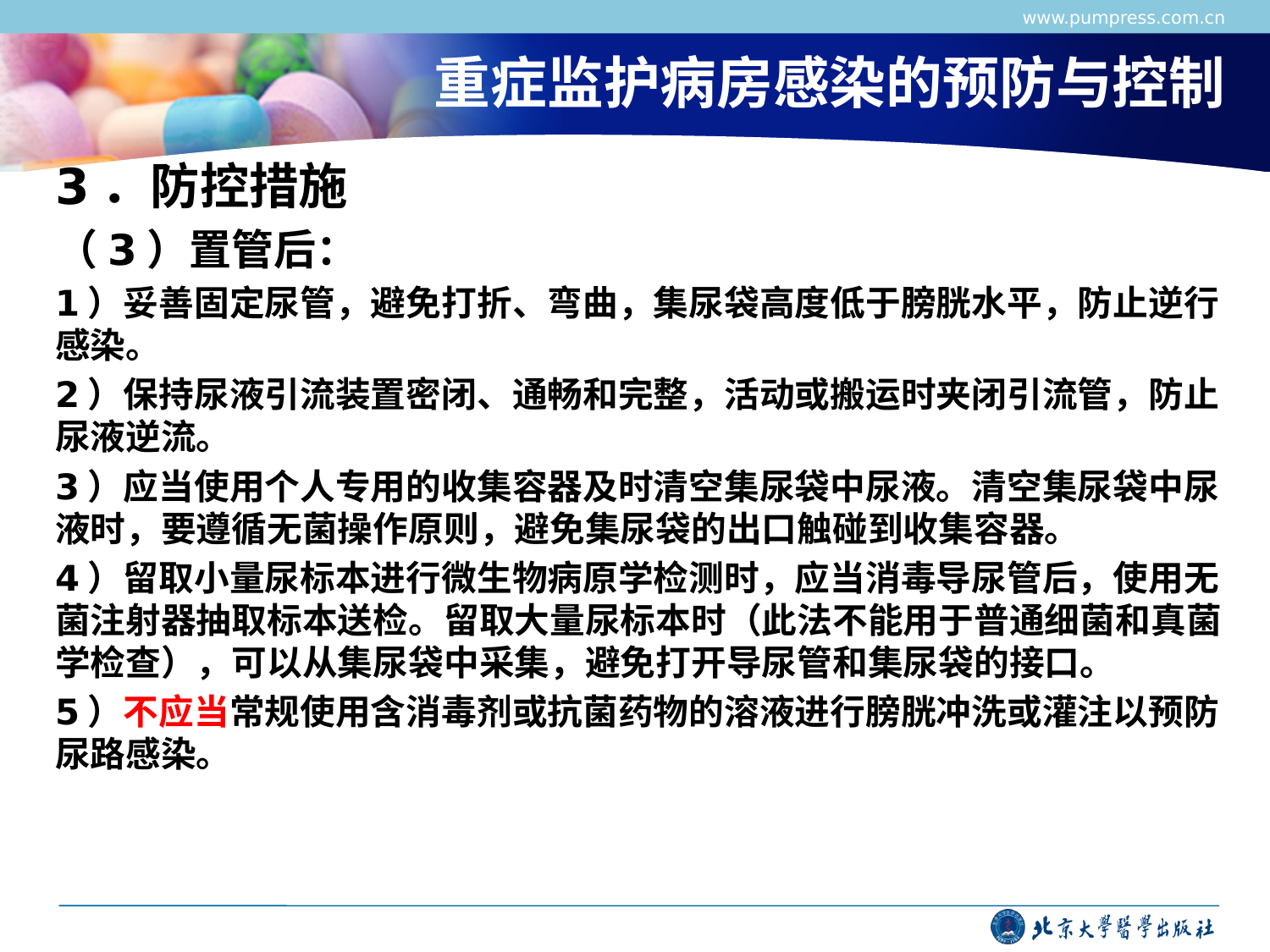

www.pumpress.com.cn
# 重症监护病房感染的预防与控制
3．防控措施
（3）置管后：
1）妥善固定尿管，避免打折、弯曲，集尿袋高度低于膀胱水平，防止逆行感染。
2）保持尿液引流装置密闭、通畅和完整，活动或搬运时夹闭引流管，防止尿液逆流。
3）应当使用个人专用的收集容器及时清空集尿袋中尿液。清空集尿袋中尿液时，要遵循无菌操作原则，避免集尿袋的出口触碰到收集容器。
4）留取小量尿标本进行微生物病原学检测时，应当消毒导尿管后，使用无菌注射器抽取标本送检。留取大量尿标本时（此法不能用于普通细菌和真菌学检查），可以从集尿袋中采集，避免打开导尿管和集尿袋的接口。
5）不应当常规使用含消毒剂或抗菌药物的溶液进行膀胱冲洗或灌注以预防尿路感染。